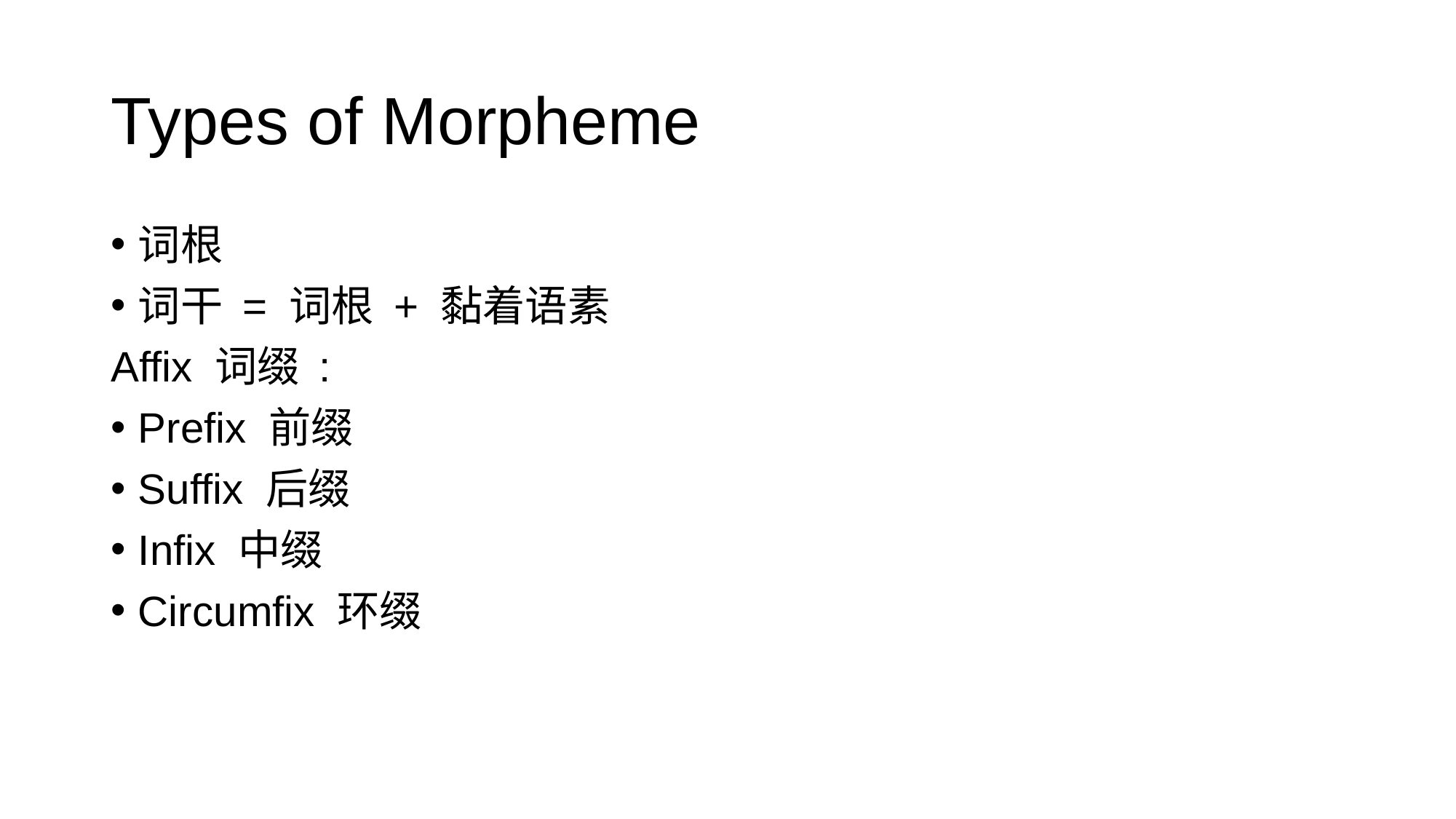

# Types of Morpheme
词根
词干 = 词根 + 黏着语素
Affix 词缀 :
Prefix 前缀
Suffix 后缀
Infix 中缀
Circumfix 环缀